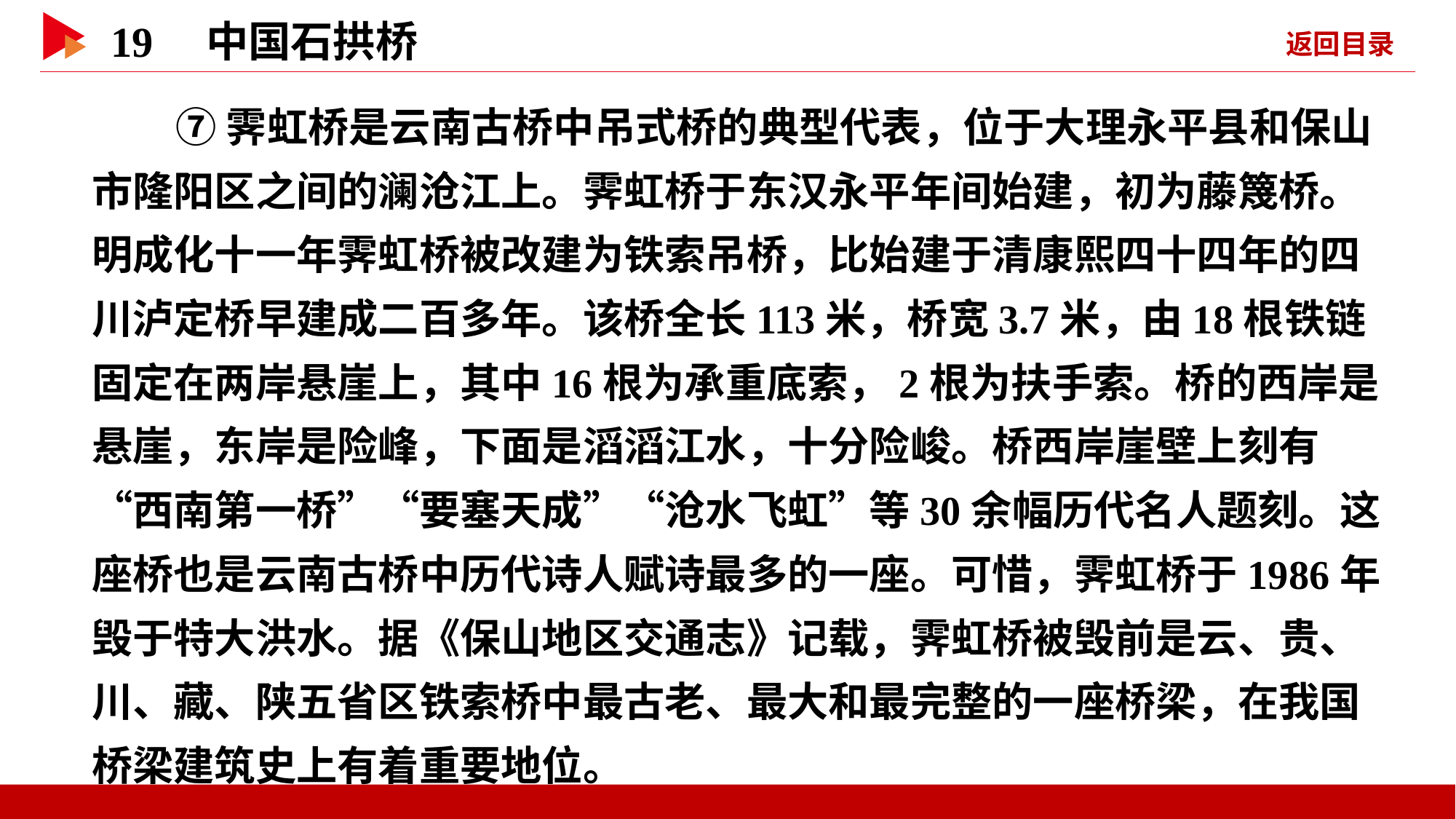

⑦霁虹桥是云南古桥中吊式桥的典型代表，位于大理永平县和保山市隆阳区之间的澜沧江上。霁虹桥于东汉永平年间始建，初为藤篾桥。明成化十一年霁虹桥被改建为铁索吊桥，比始建于清康熙四十四年的四川泸定桥早建成二百多年。该桥全长113米，桥宽3.7米，由18根铁链固定在两岸悬崖上，其中16根为承重底索，2根为扶手索。桥的西岸是悬崖，东岸是险峰，下面是滔滔江水，十分险峻。桥西岸崖壁上刻有“西南第一桥”“要塞天成”“沧水飞虹”等30余幅历代名人题刻。这座桥也是云南古桥中历代诗人赋诗最多的一座。可惜，霁虹桥于1986年毁于特大洪水。据《保山地区交通志》记载，霁虹桥被毁前是云、贵、川、藏、陕五省区铁索桥中最古老、最大和最完整的一座桥梁，在我国桥梁建筑史上有着重要地位。